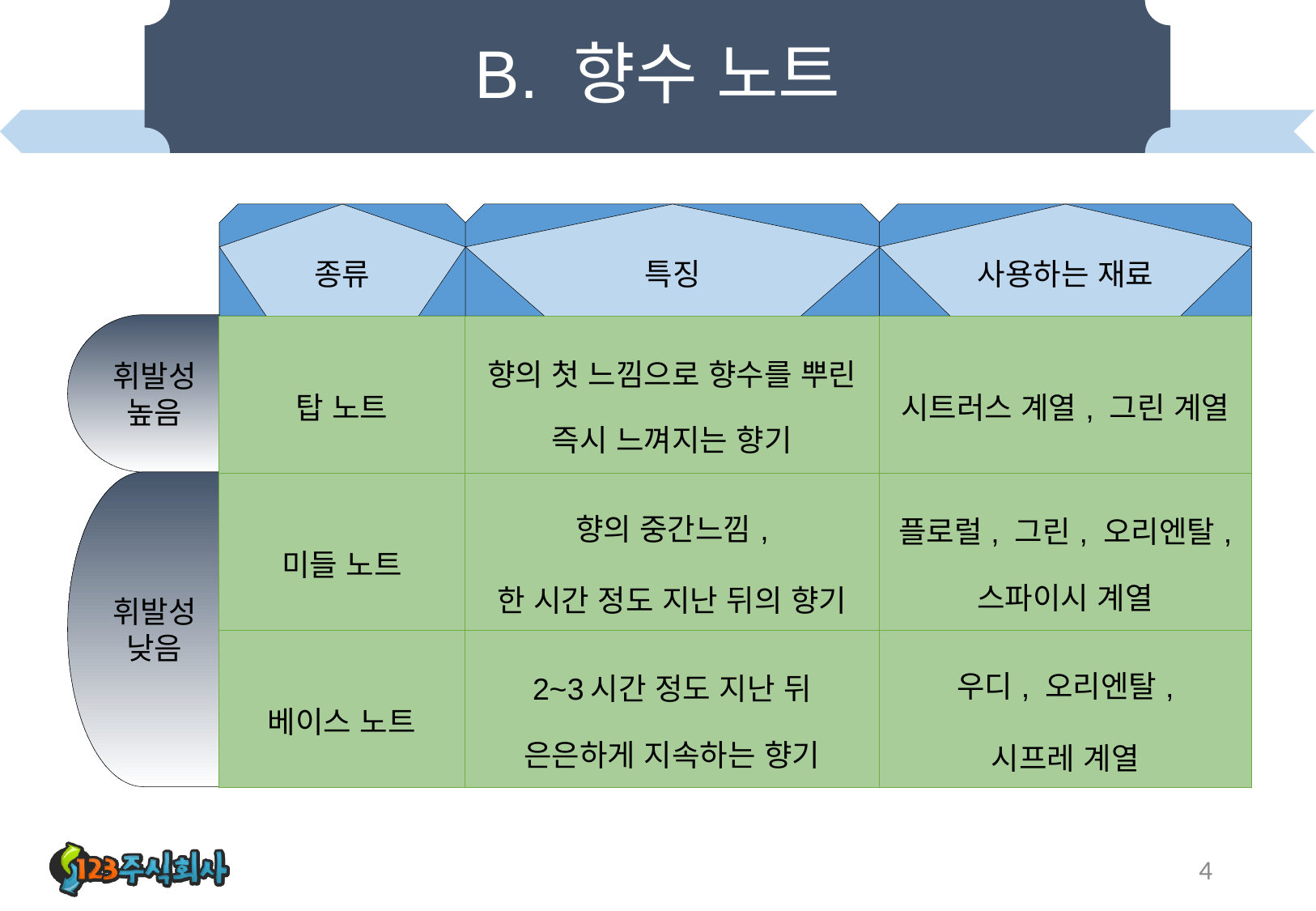

# B. 향수 노트
종류
특징
사용하는 재료

휘발성
높음
| 탑 노트 | 향의 첫 느낌으로 향수를 뿌린 즉시 느껴지는 향기 | 시트러스 계열, 그린 계열 |
| --- | --- | --- |
| 미들 노트 | 향의 중간느낌, 한 시간 정도 지난 뒤의 향기 | 플로럴, 그린, 오리엔탈, 스파이시 계열 |
| 베이스 노트 | 2~3시간 정도 지난 뒤 은은하게 지속하는 향기 | 우디, 오리엔탈, 시프레 계열 |
휘발성
낮음
4